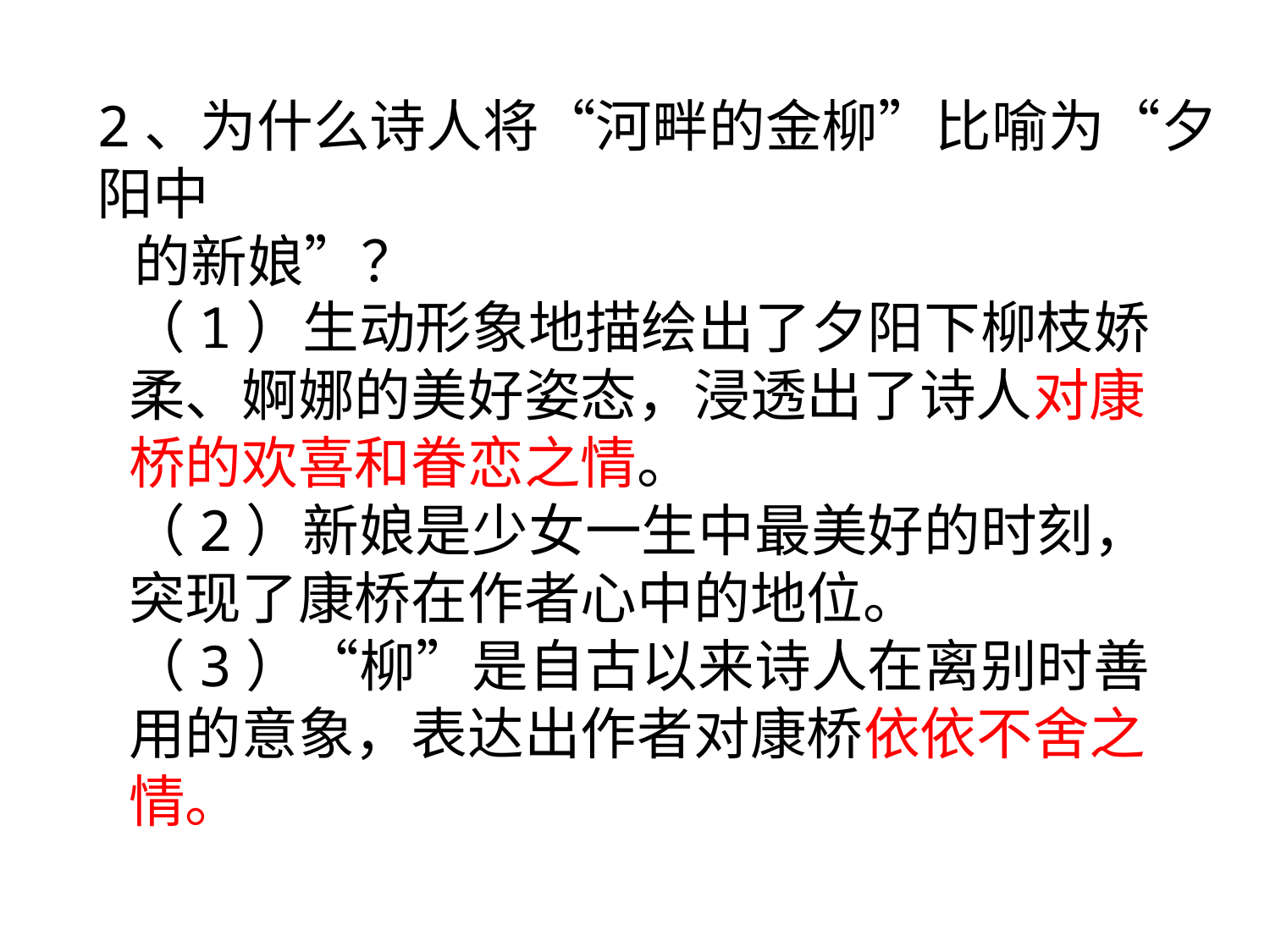

2、为什么诗人将“河畔的金柳”比喻为“夕阳中
   的新娘”？
（1）生动形象地描绘出了夕阳下柳枝娇柔、婀娜的美好姿态，浸透出了诗人对康桥的欢喜和眷恋之情。
（2）新娘是少女一生中最美好的时刻，突现了康桥在作者心中的地位。
（3）“柳”是自古以来诗人在离别时善用的意象，表达出作者对康桥依依不舍之情。